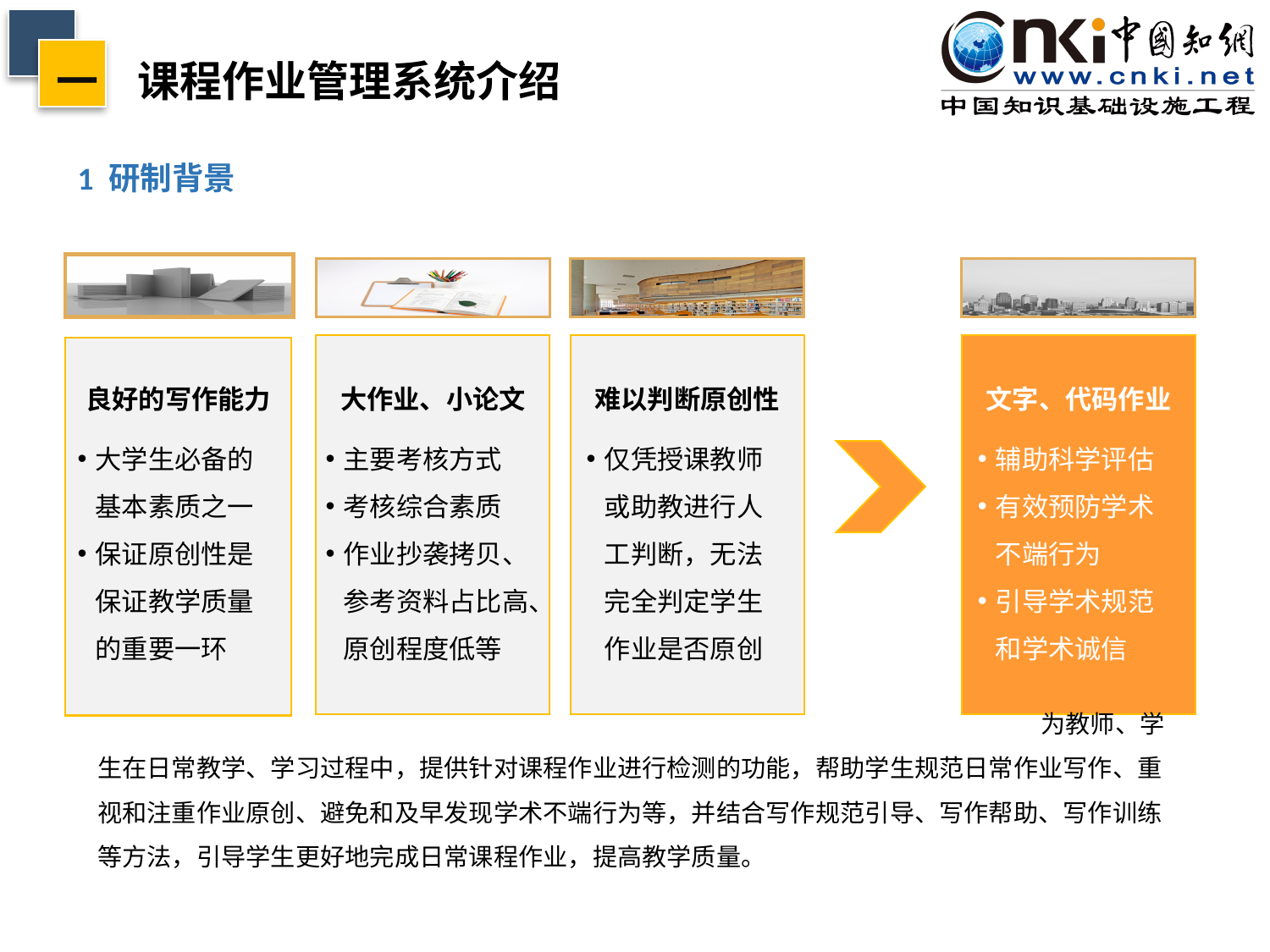

一
课程作业管理系统介绍
1 研制背景景

良好的写作能力
大学生必备的基本素质之一
保证原创性是保证教学质量的重要一环

大作业、小论文
主要考核方式
考核综合素质
作业抄袭拷贝、参考资料占比高、原创程度低等
难以判断原创性
仅凭授课教师或助教进行人工判断，无法完全判定学生作业是否原创
文字、代码作业
辅助科学评估
有效预防学术不端行为
引导学术规范和学术诚信

                                                                                                                                                                                    为教师、学生在日常教学、学习过程中，提供针对课程作业进行检测的功能，帮助学生规范日常作业写作、重视和注重作业原创、避免和及早发现学术不端行为等，并结合写作规范引导、写作帮助、写作训练等方法，引导学生更好地完成日常课程作业，提高教学质量。